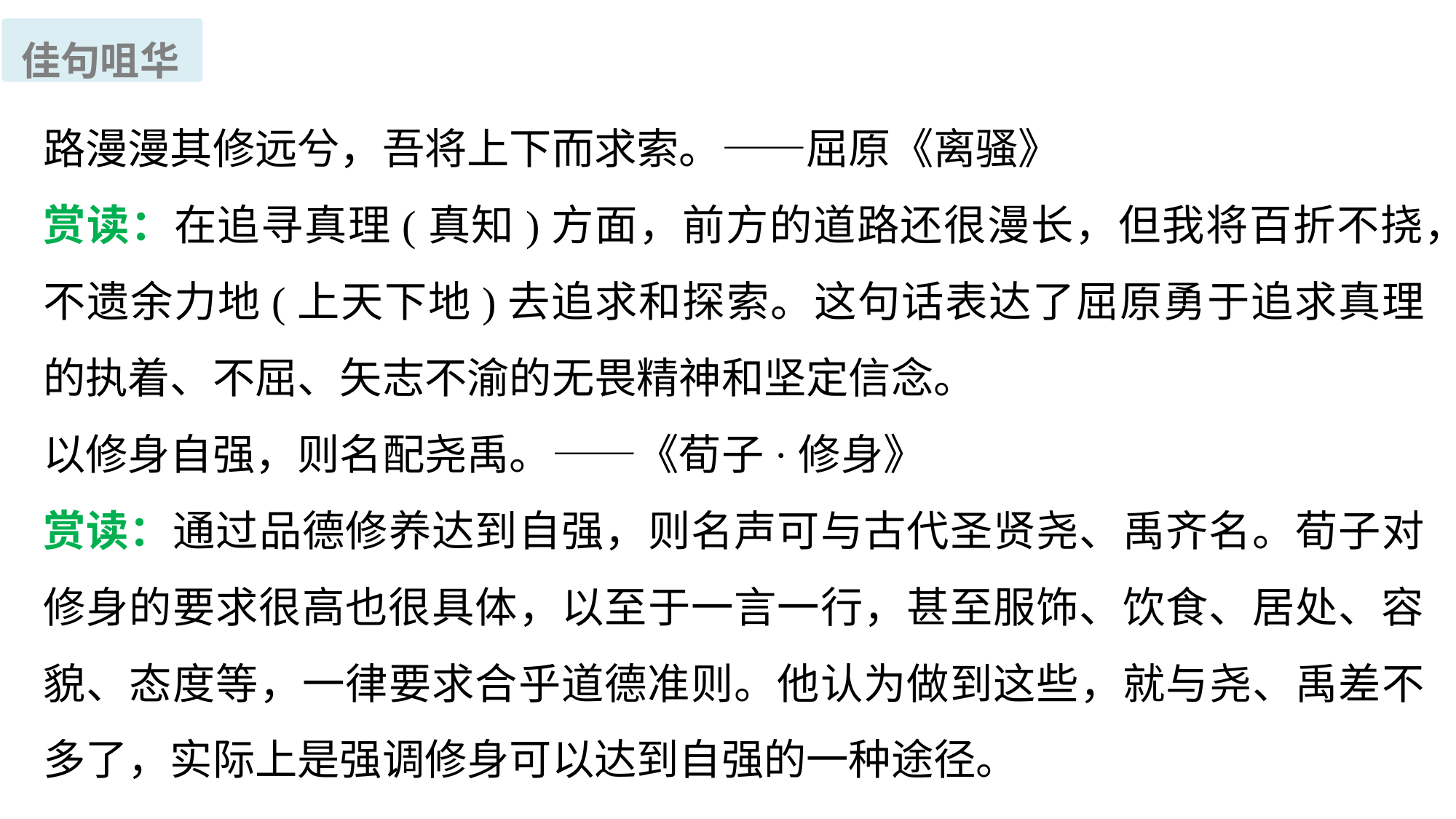

佳句咀华

路漫漫其修远兮，吾将上下而求索。——屈原《离骚》
赏读：在追寻真理(真知)方面，前方的道路还很漫长，但我将百折不挠，不遗余力地(上天下地)去追求和探索。这句话表达了屈原勇于追求真理的执着、不屈、矢志不渝的无畏精神和坚定信念。
以修身自强，则名配尧禹。——《荀子·修身》
赏读：通过品德修养达到自强，则名声可与古代圣贤尧、禹齐名。荀子对修身的要求很高也很具体，以至于一言一行，甚至服饰、饮食、居处、容貌、态度等，一律要求合乎道德准则。他认为做到这些，就与尧、禹差不多了，实际上是强调修身可以达到自强的一种途径。